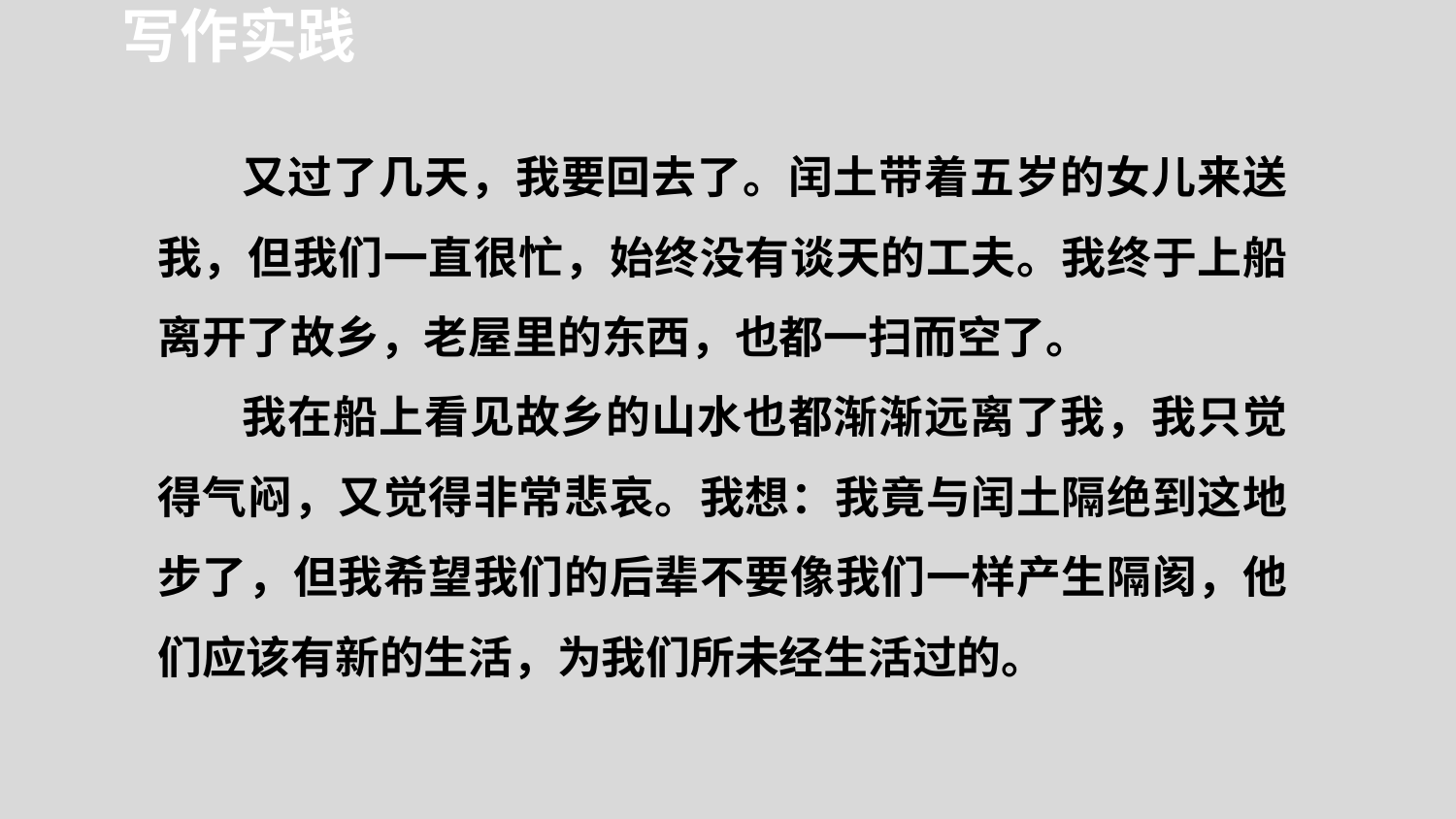

写作实践
又过了几天，我要回去了。闰土带着五岁的女儿来送我，但我们一直很忙，始终没有谈天的工夫。我终于上船离开了故乡，老屋里的东西，也都一扫而空了。
我在船上看见故乡的山水也都渐渐远离了我，我只觉得气闷，又觉得非常悲哀。我想：我竟与闰土隔绝到这地步了，但我希望我们的后辈不要像我们一样产生隔阂，他们应该有新的生活，为我们所未经生活过的。